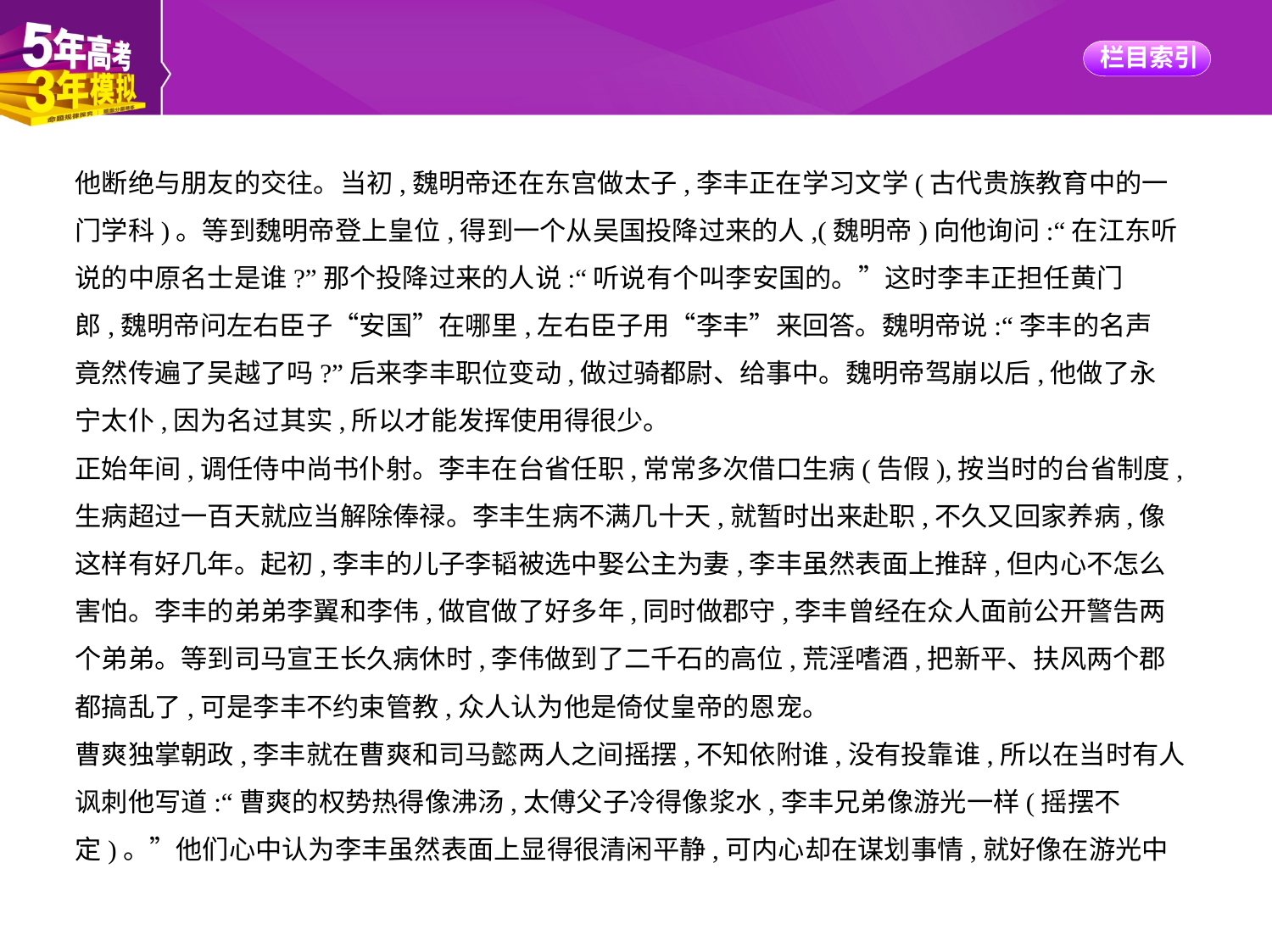

他断绝与朋友的交往。当初,魏明帝还在东宫做太子,李丰正在学习文学(古代贵族教育中的一
门学科)。等到魏明帝登上皇位,得到一个从吴国投降过来的人,(魏明帝)向他询问:“在江东听
说的中原名士是谁?”那个投降过来的人说:“听说有个叫李安国的。”这时李丰正担任黄门
郎,魏明帝问左右臣子“安国”在哪里,左右臣子用“李丰”来回答。魏明帝说:“李丰的名声
竟然传遍了吴越了吗?”后来李丰职位变动,做过骑都尉、给事中。魏明帝驾崩以后,他做了永
宁太仆,因为名过其实,所以才能发挥使用得很少。
正始年间,调任侍中尚书仆射。李丰在台省任职,常常多次借口生病(告假),按当时的台省制度,
生病超过一百天就应当解除俸禄。李丰生病不满几十天,就暂时出来赴职,不久又回家养病,像
这样有好几年。起初,李丰的儿子李韬被选中娶公主为妻,李丰虽然表面上推辞,但内心不怎么
害怕。李丰的弟弟李翼和李伟,做官做了好多年,同时做郡守,李丰曾经在众人面前公开警告两
个弟弟。等到司马宣王长久病休时,李伟做到了二千石的高位,荒淫嗜酒,把新平、扶风两个郡
都搞乱了,可是李丰不约束管教,众人认为他是倚仗皇帝的恩宠。
曹爽独掌朝政,李丰就在曹爽和司马懿两人之间摇摆,不知依附谁,没有投靠谁,所以在当时有人
讽刺他写道:“曹爽的权势热得像沸汤,太傅父子冷得像浆水,李丰兄弟像游光一样(摇摆不
定)。”他们心中认为李丰虽然表面上显得很清闲平静,可内心却在谋划事情,就好像在游光中